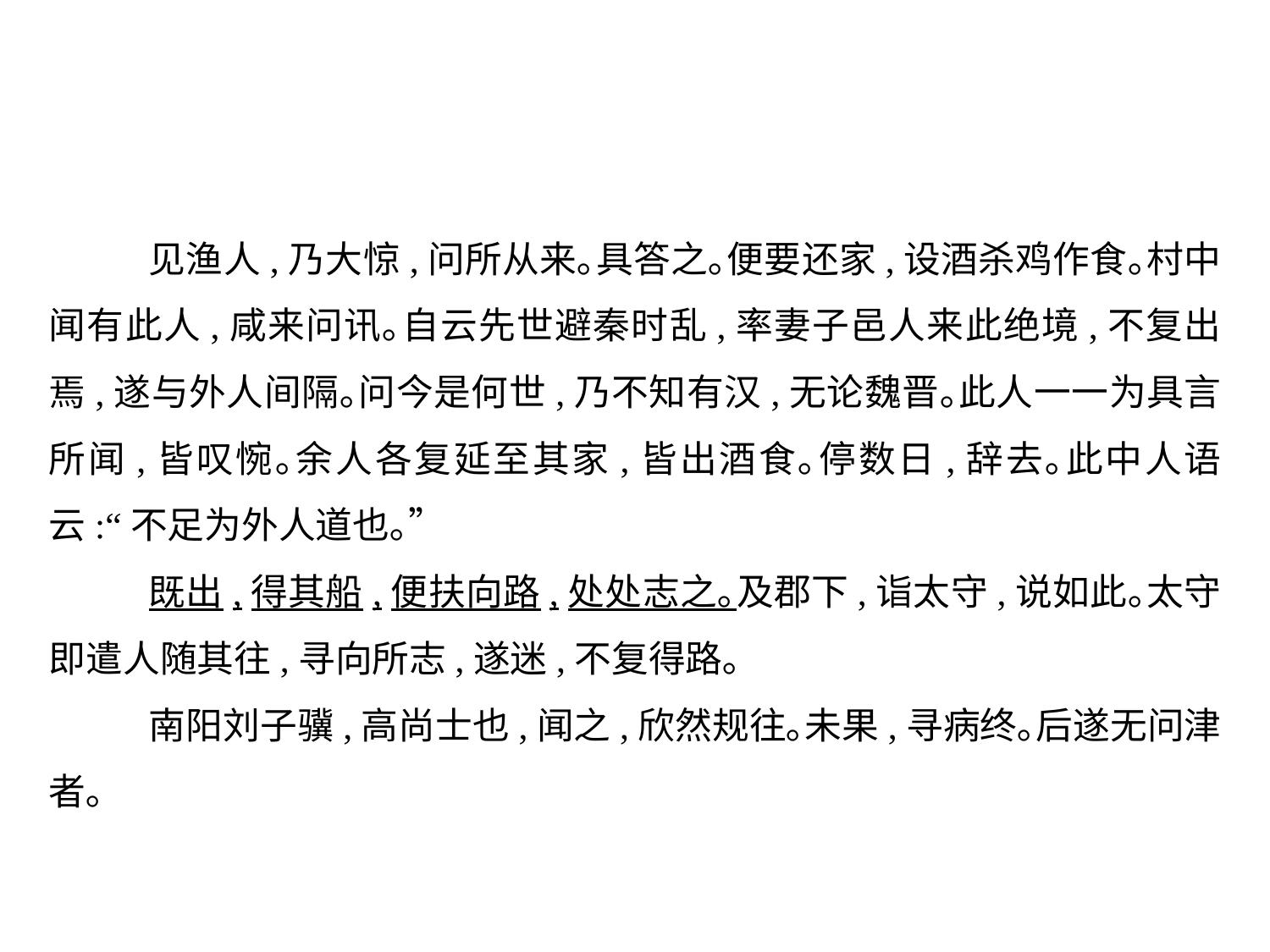

见渔人,乃大惊,问所从来｡具答之｡便要还家,设酒杀鸡作食｡村中闻有此人,咸来问讯｡自云先世避秦时乱,率妻子邑人来此绝境,不复出焉,遂与外人间隔｡问今是何世,乃不知有汉,无论魏晋｡此人一一为具言所闻,皆叹惋｡余人各复延至其家,皆出酒食｡停数日,辞去｡此中人语云:“不足为外人道也｡”
既出,得其船,便扶向路,处处志之｡及郡下,诣太守,说如此｡太守即遣人随其往,寻向所志,遂迷,不复得路｡
南阳刘子骥,高尚士也,闻之,欣然规往｡未果,寻病终｡后遂无问津者｡